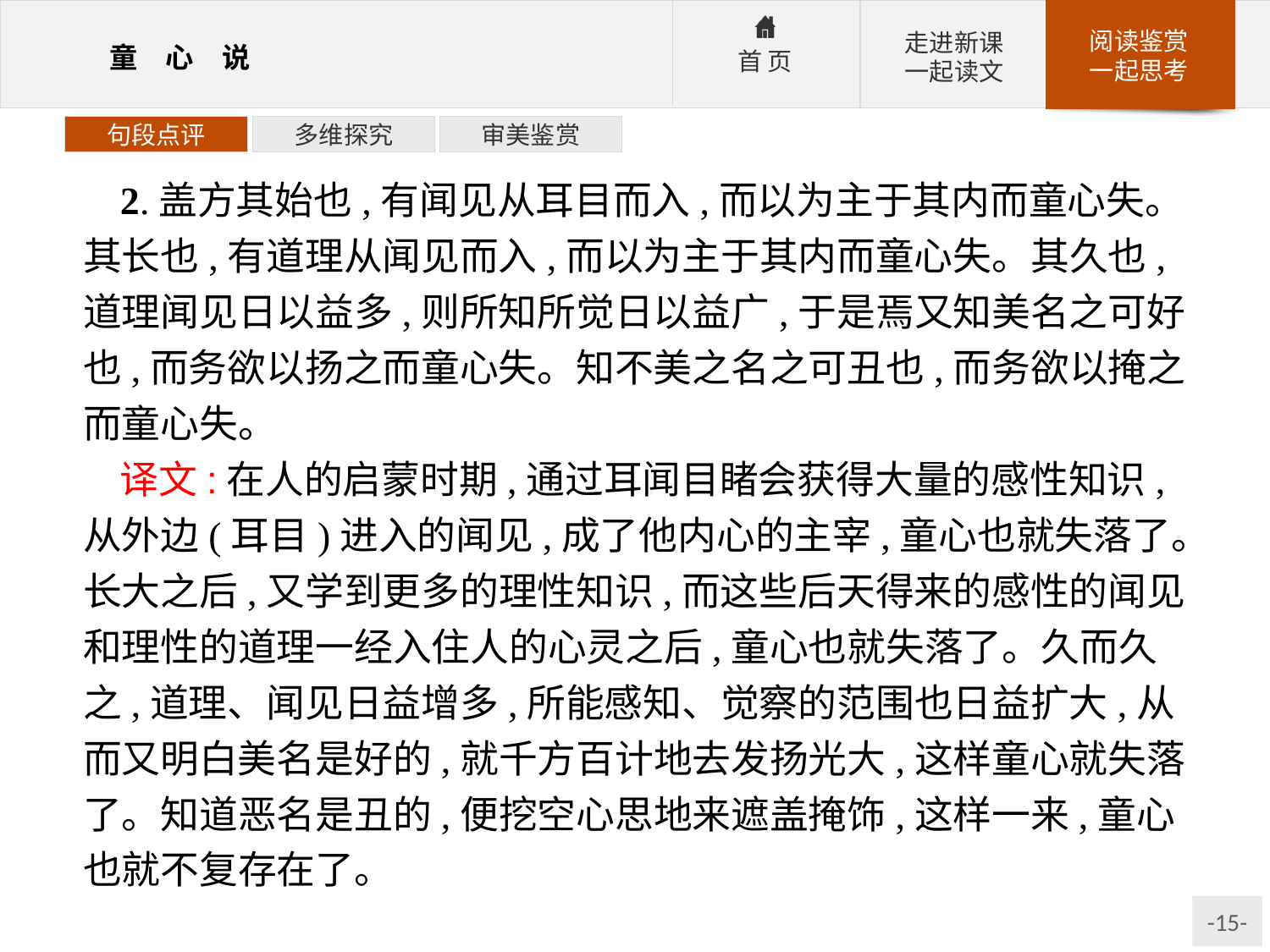

句段点评
多维探究
审美鉴赏
2.盖方其始也,有闻见从耳目而入,而以为主于其内而童心失。其长也,有道理从闻见而入,而以为主于其内而童心失。其久也,道理闻见日以益多,则所知所觉日以益广,于是焉又知美名之可好也,而务欲以扬之而童心失。知不美之名之可丑也,而务欲以掩之而童心失。
译文:在人的启蒙时期,通过耳闻目睹会获得大量的感性知识,从外边(耳目)进入的闻见,成了他内心的主宰,童心也就失落了。长大之后,又学到更多的理性知识,而这些后天得来的感性的闻见和理性的道理一经入住人的心灵之后,童心也就失落了。久而久之,道理、闻见日益增多,所能感知、觉察的范围也日益扩大,从而又明白美名是好的,就千方百计地去发扬光大,这样童心就失落了。知道恶名是丑的,便挖空心思地来遮盖掩饰,这样一来,童心也就不复存在了。